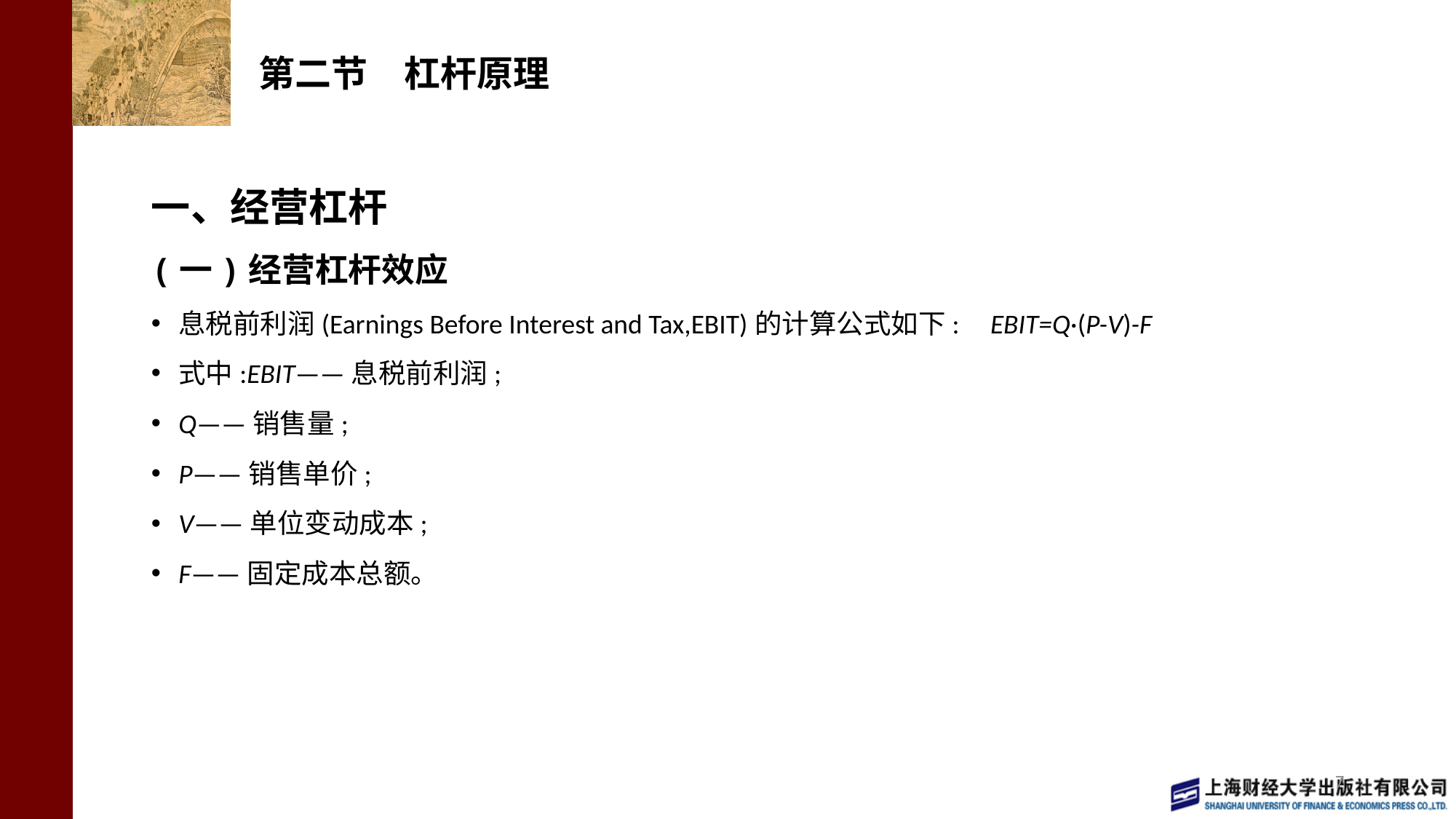

# 第二节　杠杆原理
一、经营杠杆
(一)经营杠杆效应
息税前利润(Earnings Before Interest and Tax,EBIT)的计算公式如下:     EBIT=Q·(P-V)-F
式中:EBIT——息税前利润;
Q——销售量;
P——销售单价;
V——单位变动成本;
F——固定成本总额。

7